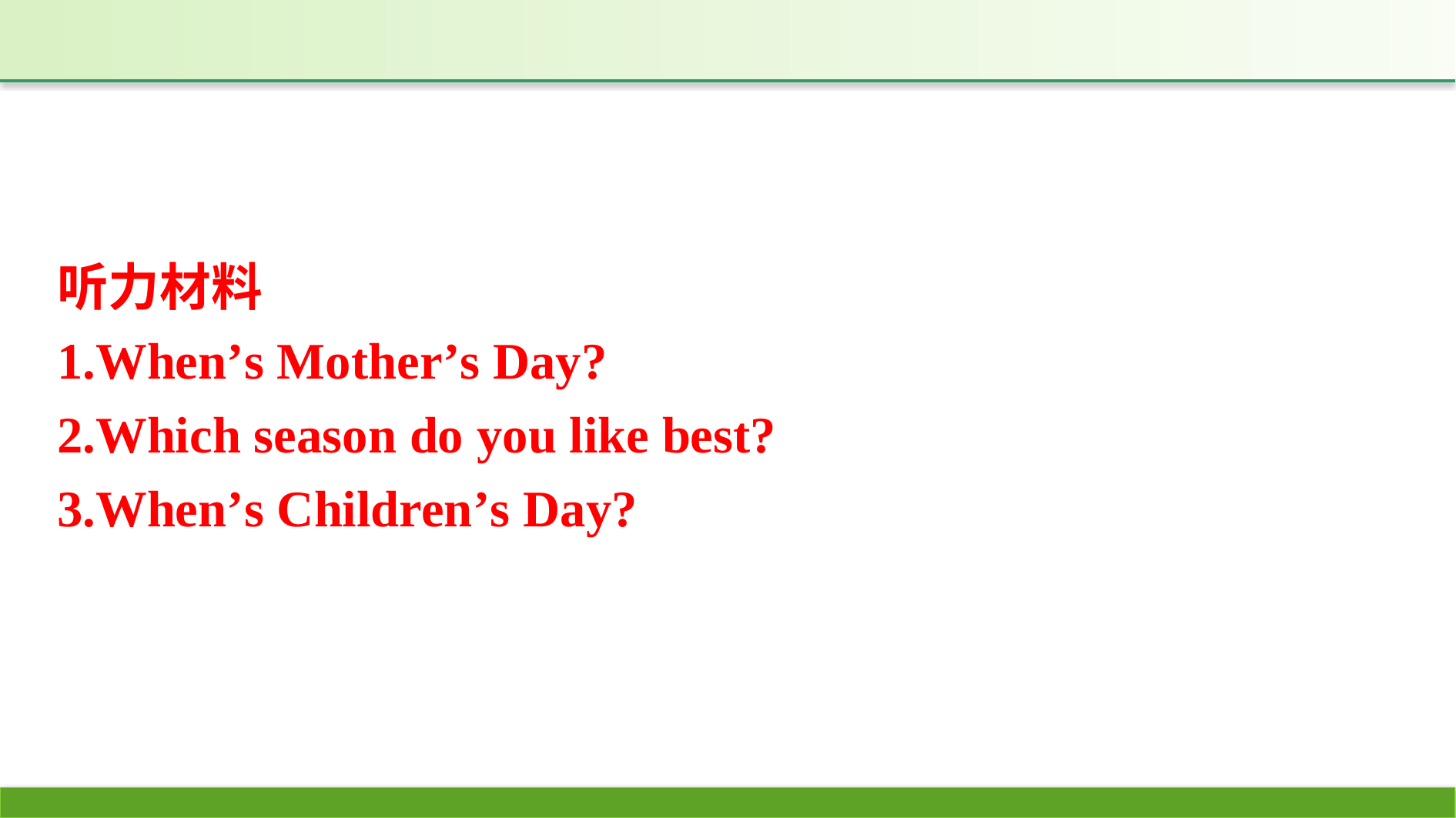

听力材料
1.When’s Mother’s Day?
2.Which season do you like best?
3.When’s Children’s Day?